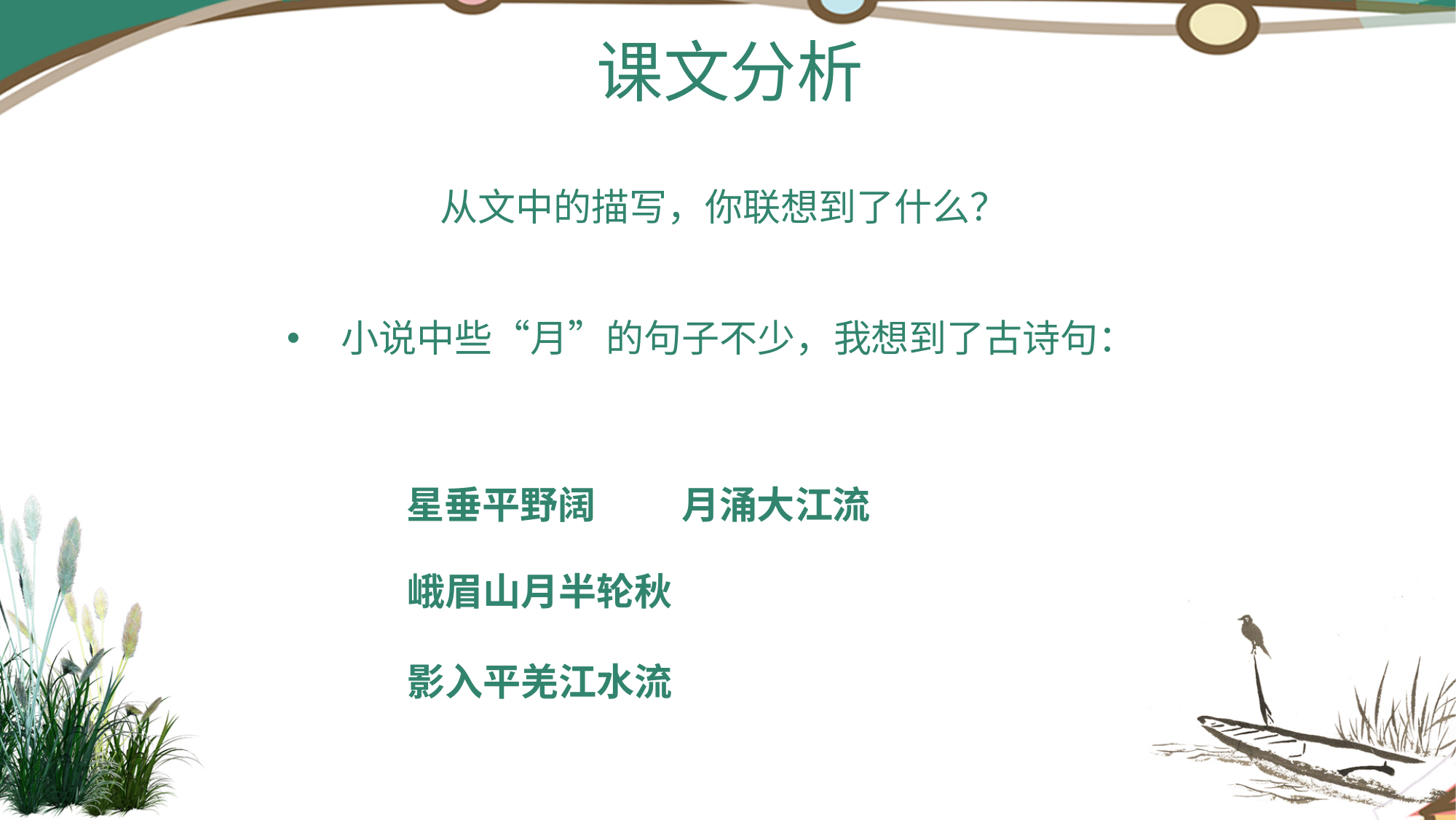

课文分析
从文中的描写，你联想到了什么？
小说中些“月”的句子不少，我想到了古诗句：
星垂平野阔
月涌大江流
峨眉山月半轮秋
影入平羌江水流